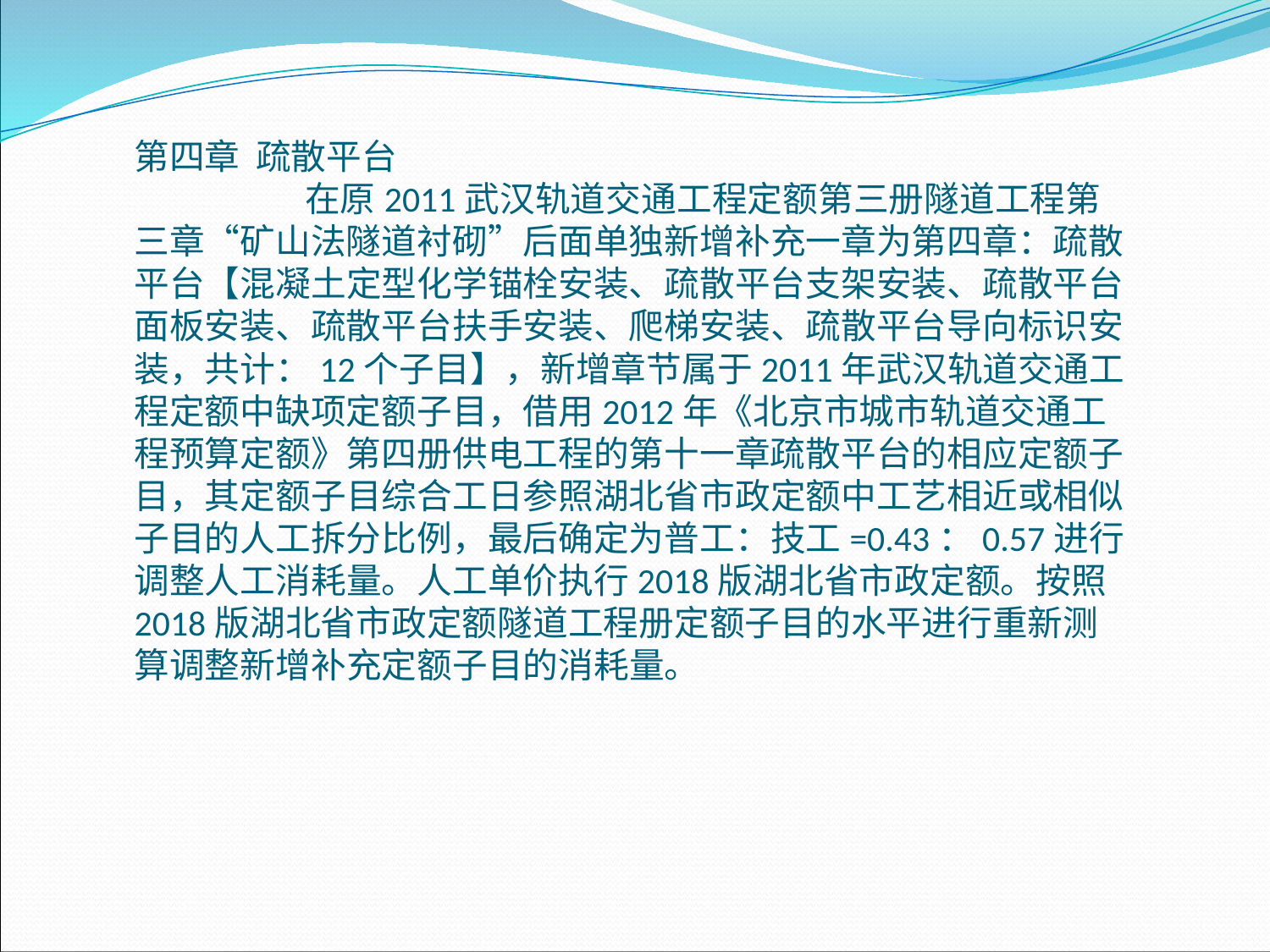

第四章  疏散平台                在原2011武汉轨道交通工程定额第三册隧道工程第三章“矿山法隧道衬砌”后面单独新增补充一章为第四章：疏散平台【混凝土定型化学锚栓安装、疏散平台支架安装、疏散平台面板安装、疏散平台扶手安装、爬梯安装、疏散平台导向标识安装，共计：12个子目】，新增章节属于2011年武汉轨道交通工程定额中缺项定额子目，借用2012年《北京市城市轨道交通工程预算定额》第四册供电工程的第十一章疏散平台的相应定额子目，其定额子目综合工日参照湖北省市政定额中工艺相近或相似子目的人工拆分比例，最后确定为普工：技工=0.43：0.57进行调整人工消耗量。人工单价执行2018版湖北省市政定额。按照2018版湖北省市政定额隧道工程册定额子目的水平进行重新测算调整新增补充定额子目的消耗量。
77